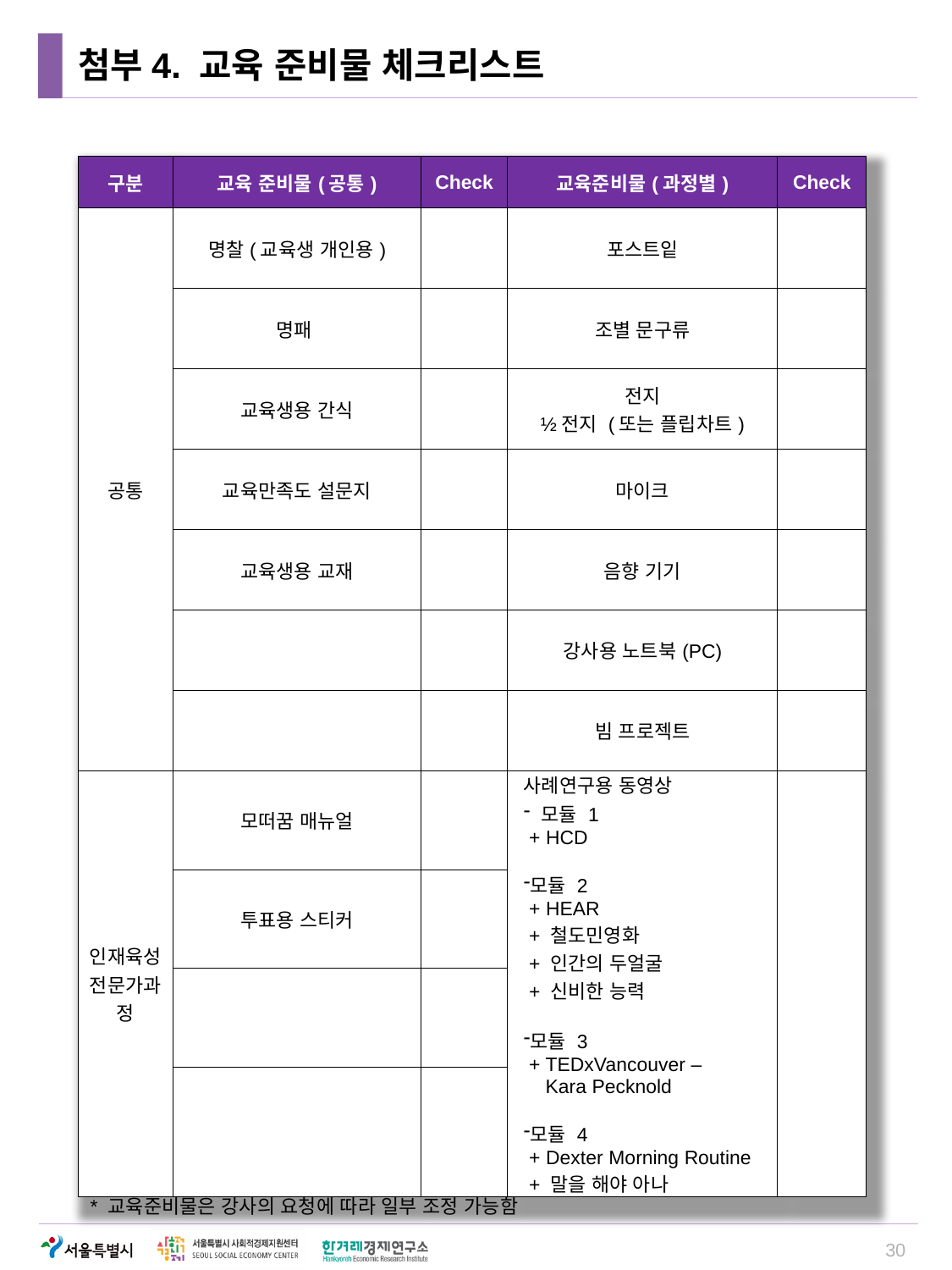

# 첨부4. 교육 준비물 체크리스트
| 구분 | 교육 준비물(공통) | Check | 교육준비물(과정별) | Check |
| --- | --- | --- | --- | --- |
| 공통 | 명찰(교육생 개인용) |  | 포스트잍 |  |
|  | 명패 |  | 조별 문구류 |  |
|  | 교육생용 간식 |  | 전지 ½전지 (또는 플립차트) |  |
|  | 교육만족도 설문지 |  | 마이크 |  |
|  | 교육생용 교재 |  | 음향 기기 |  |
|  |  |  | 강사용 노트북(PC) |  |
|  |  |  | 빔 프로젝트 |  |
| 인재육성 전문가과정 | 모떠꿈 매뉴얼 |  | 사례연구용 동영상 모듈 1 + HCD 모듈 2 + HEAR + 철도민영화 + 인간의 두얼굴 + 신비한 능력 모듈 3 + TEDxVancouver – Kara Pecknold 모듈 4 + Dexter Morning Routine + 말을 해야 아나 |  |
|  | 투표용 스티커 |  |  |  |
|  |  |  |  |  |
|  |  |  |  |  |
* 교육준비물은 강사의 요청에 따라 일부 조정 가능함
30